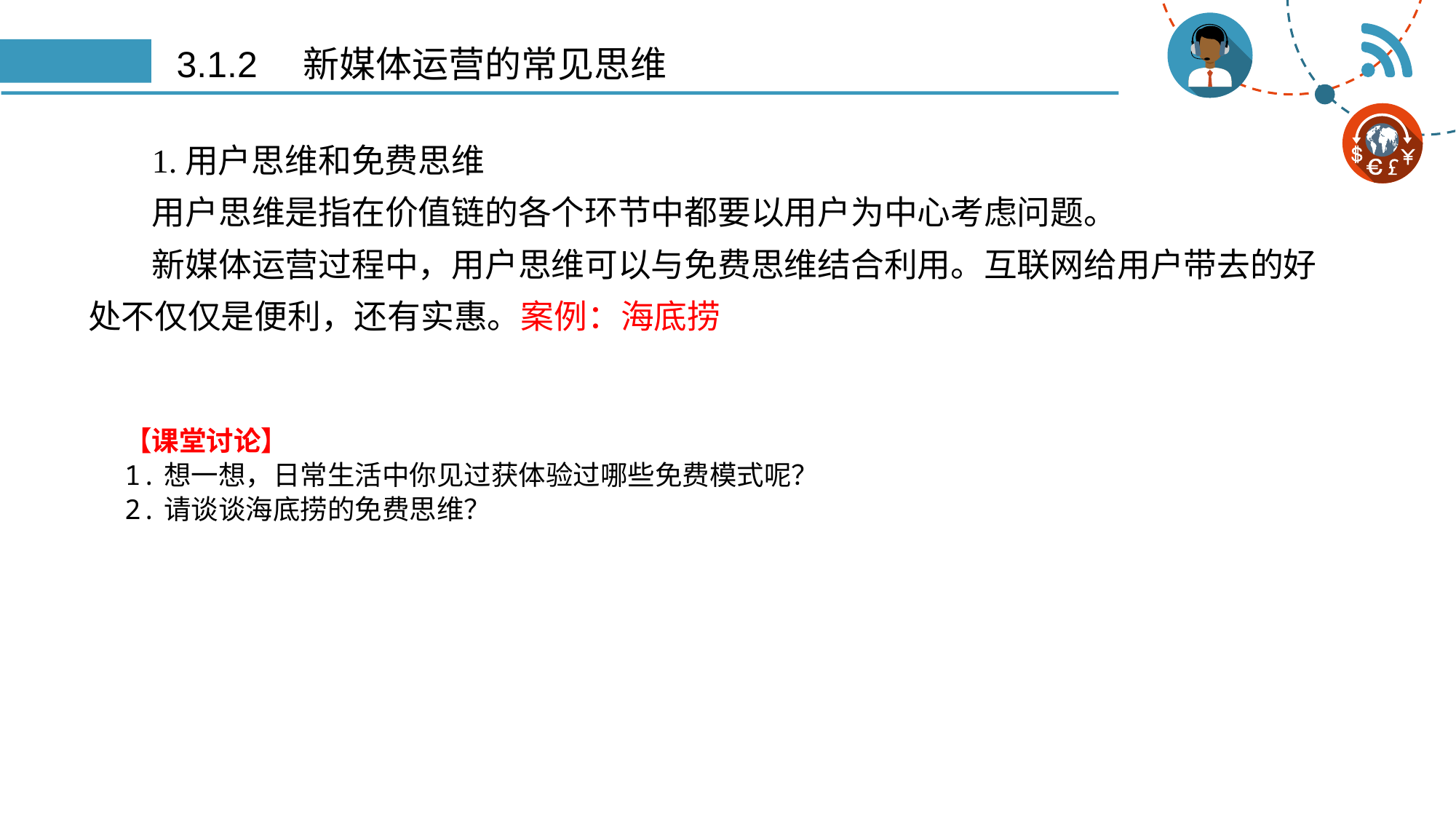

# 3.1.2　新媒体运营的常见思维
1.用户思维和免费思维
用户思维是指在价值链的各个环节中都要以用户为中心考虑问题。
新媒体运营过程中，用户思维可以与免费思维结合利用。互联网给用户带去的好处不仅仅是便利，还有实惠。案例：海底捞

【课堂讨论】
1.想一想，日常生活中你见过获体验过哪些免费模式呢？
2.请谈谈海底捞的免费思维？